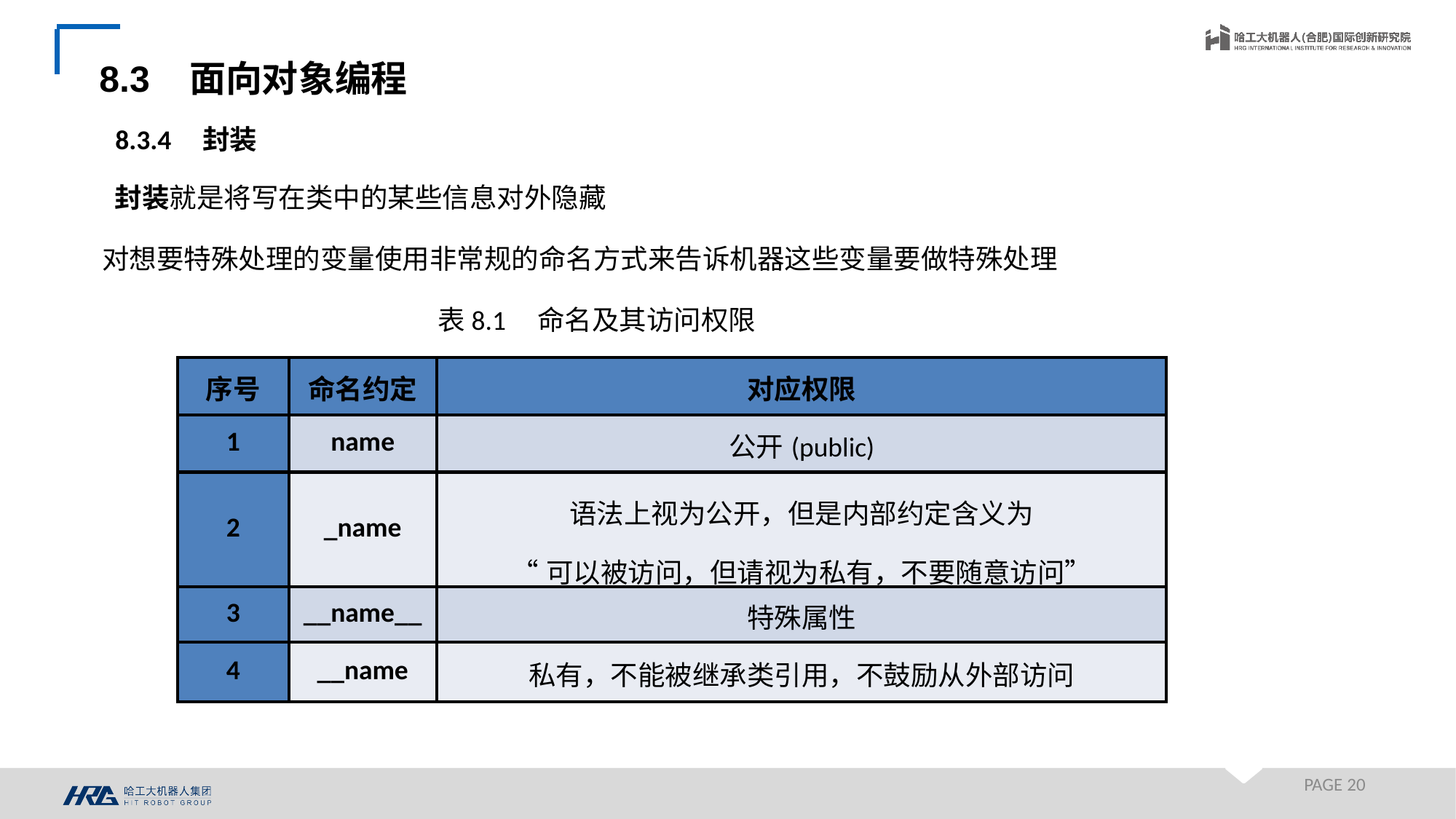

8.3   面向对象编程
8.3.4    封装
封装就是将写在类中的某些信息对外隐藏
对想要特殊处理的变量使用非常规的命名方式来告诉机器这些变量要做特殊处理
表8.1    命名及其访问权限
| 序号 | 命名约定 | 对应权限 |
| --- | --- | --- |
| 1 | name | 公开(public) |
| 2 | \_name | 语法上视为公开，但是内部约定含义为 “可以被访问，但请视为私有，不要随意访问” |
| 3 | \_\_name\_\_ | 特殊属性 |
| 4 | \_\_name | 私有，不能被继承类引用，不鼓励从外部访问 |